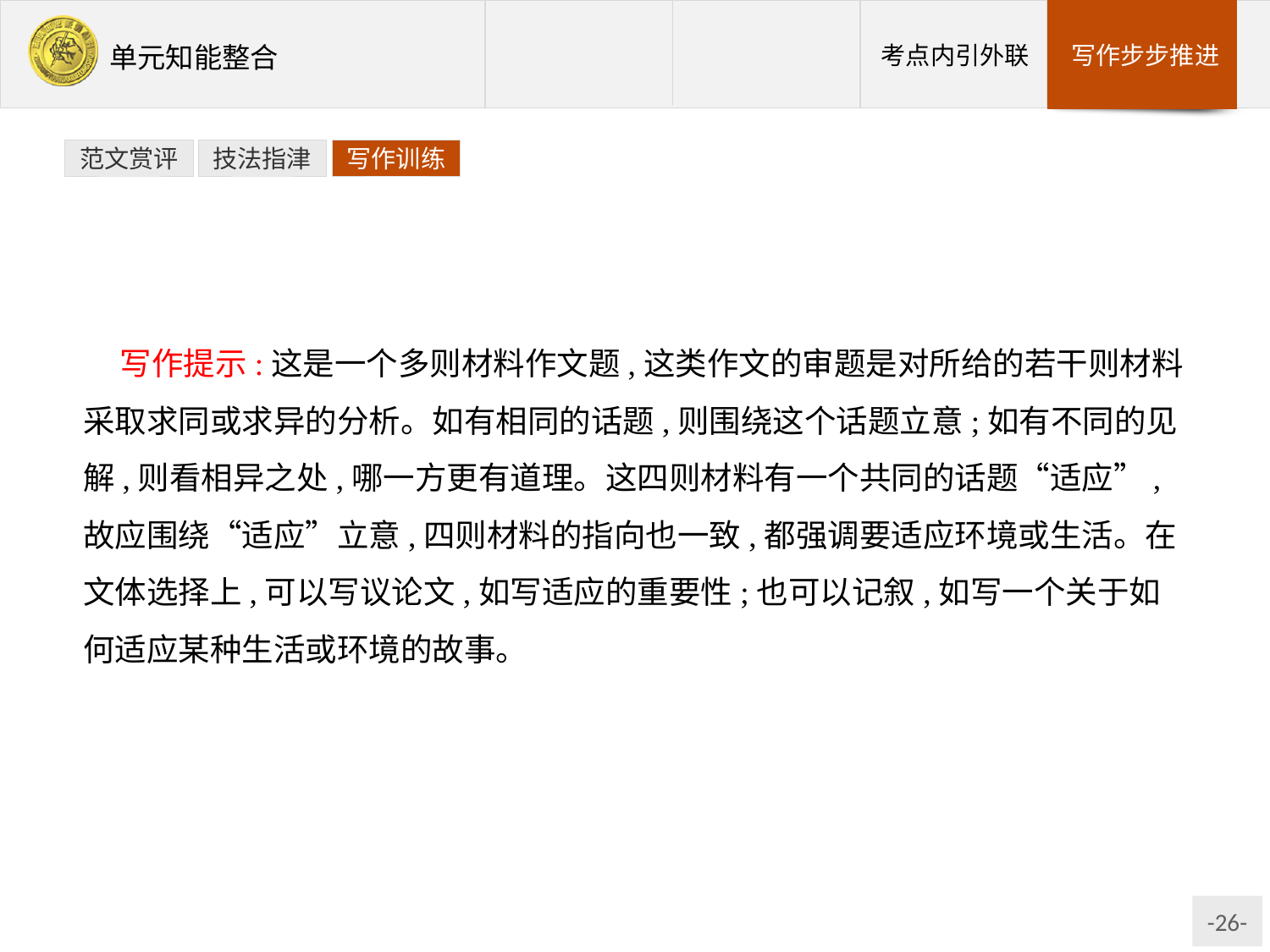

范文赏评
技法指津
写作训练
写作提示:这是一个多则材料作文题,这类作文的审题是对所给的若干则材料采取求同或求异的分析。如有相同的话题,则围绕这个话题立意;如有不同的见解,则看相异之处,哪一方更有道理。这四则材料有一个共同的话题“适应”,故应围绕“适应”立意,四则材料的指向也一致,都强调要适应环境或生活。在文体选择上,可以写议论文,如写适应的重要性;也可以记叙,如写一个关于如何适应某种生活或环境的故事。